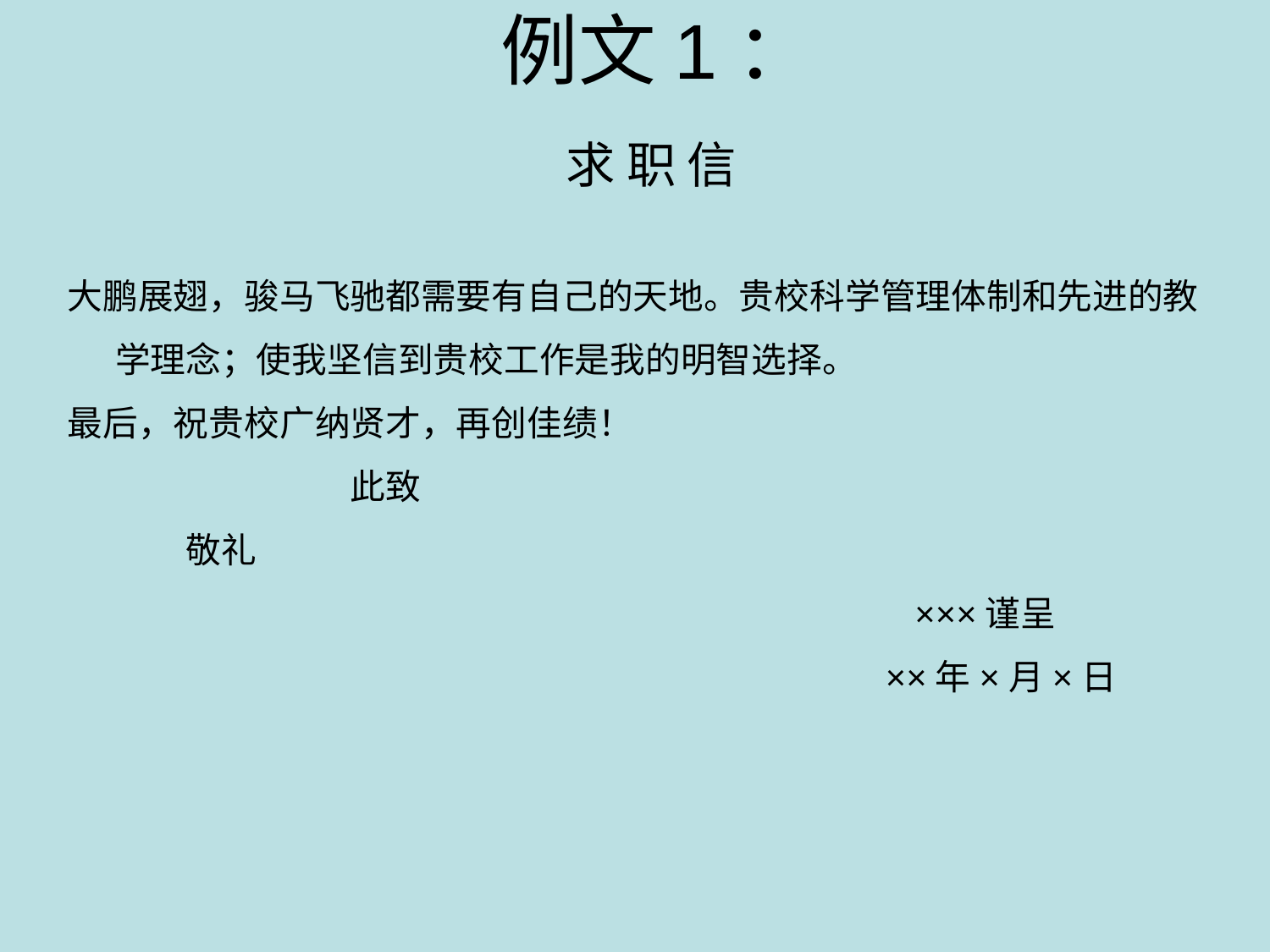

例文1：
 求 职 信

大鹏展翅，骏马飞驰都需要有自己的天地。贵校科学管理体制和先进的教学理念；使我坚信到贵校工作是我的明智选择。
最后，祝贵校广纳贤才，再创佳绩！
                                   此致
              敬礼
                                                                                       ×××谨呈
                                                                                    ××年×月×日